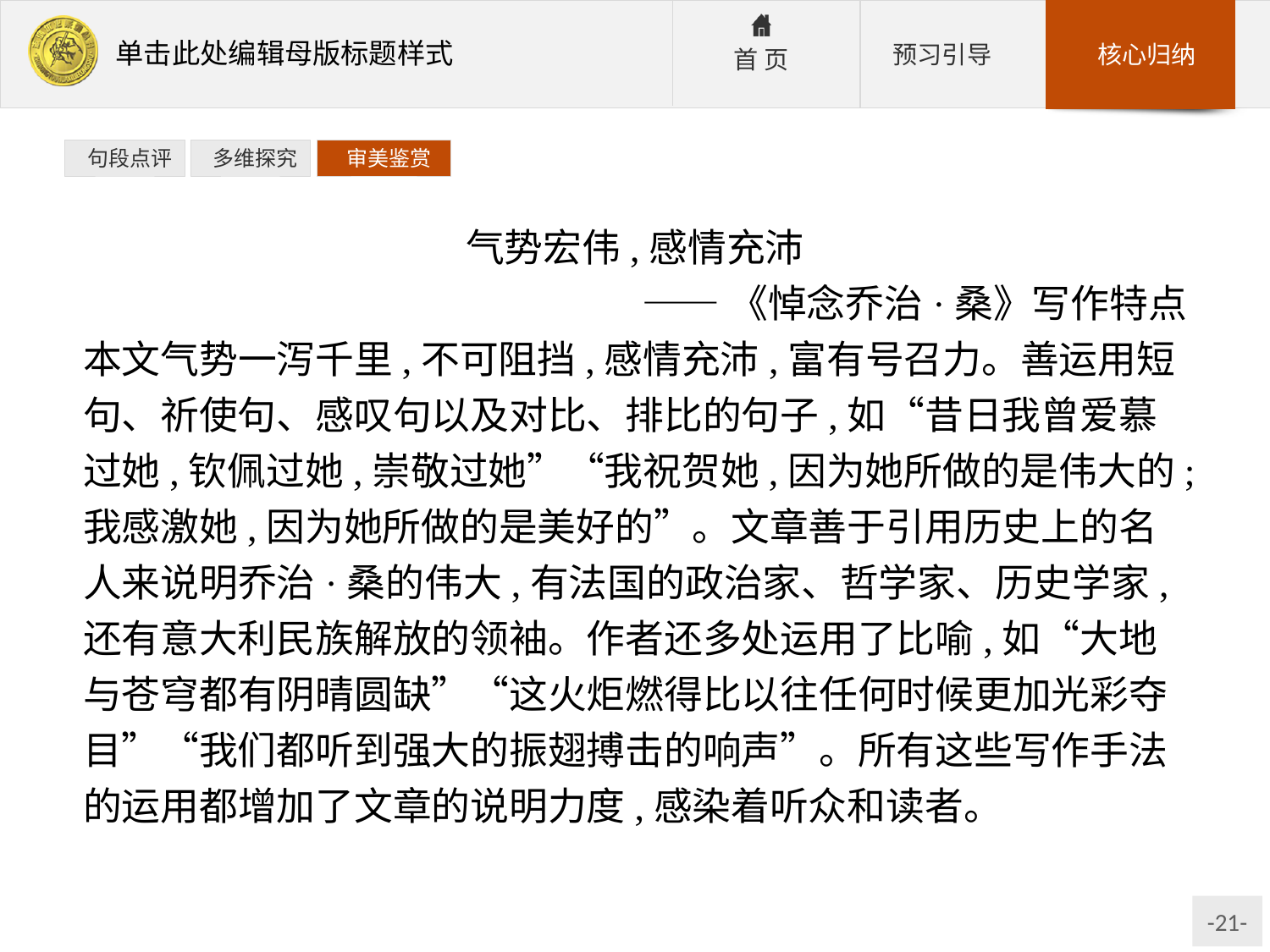

句段点评
 多维探究
 审美鉴赏
气势宏伟,感情充沛
——《悼念乔治·桑》写作特点
本文气势一泻千里,不可阻挡,感情充沛,富有号召力。善运用短句、祈使句、感叹句以及对比、排比的句子,如“昔日我曾爱慕过她,钦佩过她,崇敬过她”“我祝贺她,因为她所做的是伟大的;我感激她,因为她所做的是美好的”。文章善于引用历史上的名人来说明乔治·桑的伟大,有法国的政治家、哲学家、历史学家,还有意大利民族解放的领袖。作者还多处运用了比喻,如“大地与苍穹都有阴晴圆缺”“这火炬燃得比以往任何时候更加光彩夺目”“我们都听到强大的振翅搏击的响声”。所有这些写作手法的运用都增加了文章的说明力度,感染着听众和读者。